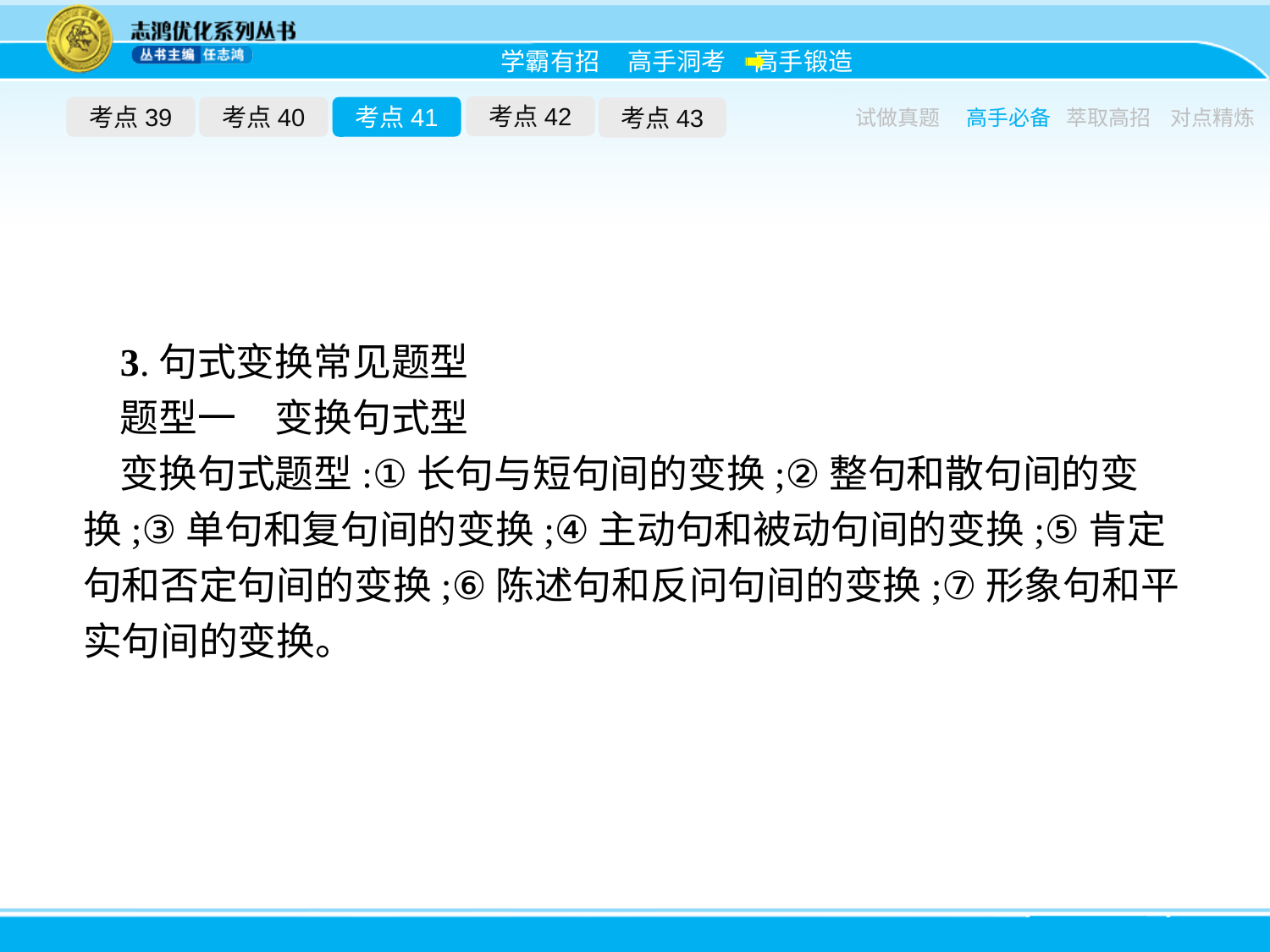

考点42
考点39
考点40
考点41
考点43
试做真题
高手必备
萃取高招
对点精炼
3.句式变换常见题型
题型一　变换句式型
变换句式题型:①长句与短句间的变换;②整句和散句间的变换;③单句和复句间的变换;④主动句和被动句间的变换;⑤肯定句和否定句间的变换;⑥陈述句和反问句间的变换;⑦形象句和平实句间的变换。